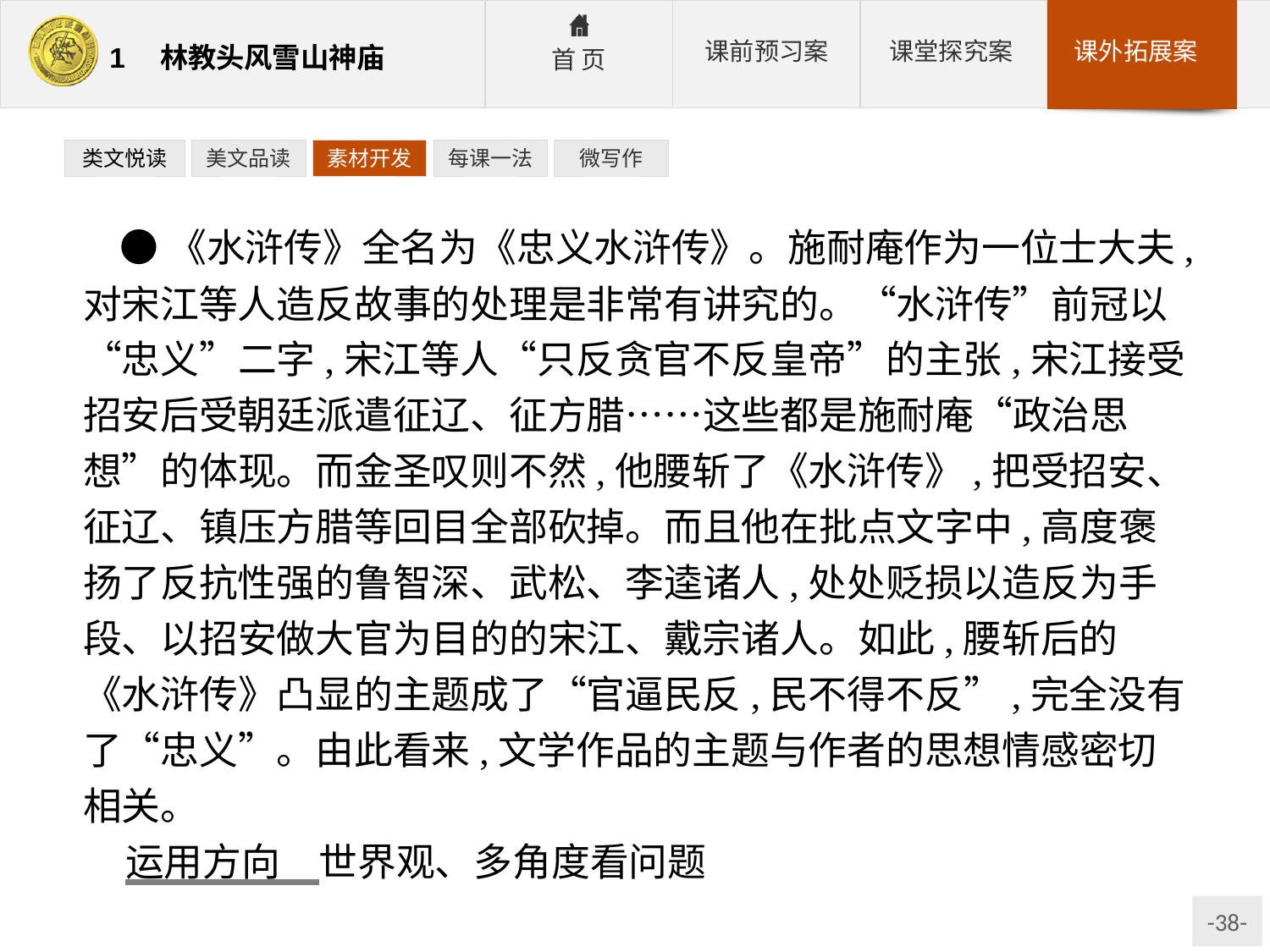

类文悦读
美文品读
素材开发
每课一法
微写作
●《水浒传》全名为《忠义水浒传》。施耐庵作为一位士大夫,对宋江等人造反故事的处理是非常有讲究的。“水浒传”前冠以“忠义”二字,宋江等人“只反贪官不反皇帝”的主张,宋江接受招安后受朝廷派遣征辽、征方腊……这些都是施耐庵“政治思想”的体现。而金圣叹则不然,他腰斩了《水浒传》,把受招安、征辽、镇压方腊等回目全部砍掉。而且他在批点文字中,高度褒扬了反抗性强的鲁智深、武松、李逵诸人,处处贬损以造反为手段、以招安做大官为目的的宋江、戴宗诸人。如此,腰斩后的《水浒传》凸显的主题成了“官逼民反,民不得不反”,完全没有了“忠义”。由此看来,文学作品的主题与作者的思想情感密切相关。
运用方向　世界观、多角度看问题